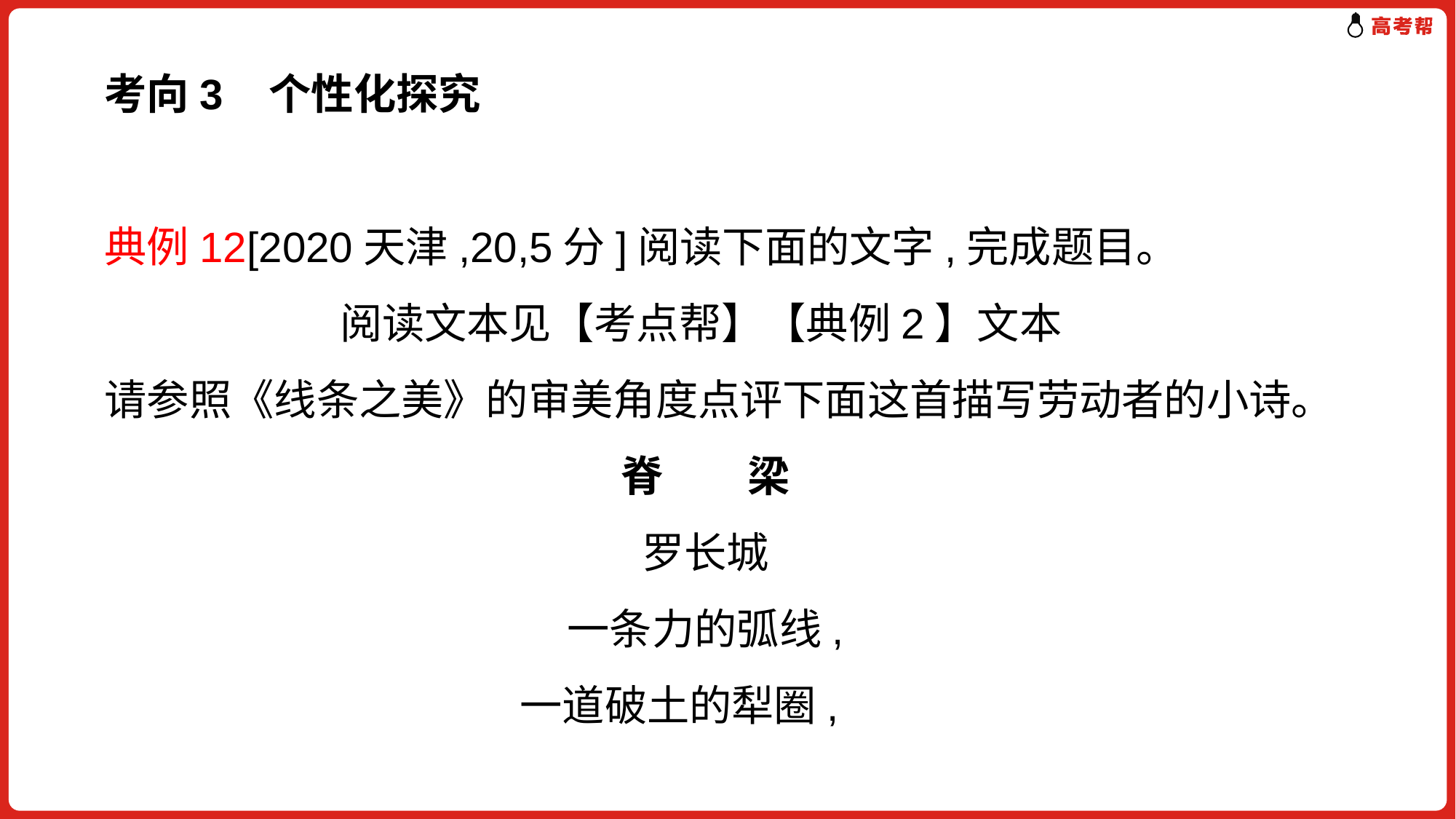

考向3   个性化探究

典例12[2020天津,20,5分]阅读下面的文字,完成题目。
阅读文本见【考点帮】【典例2】文本
请参照《线条之美》的审美角度点评下面这首描写劳动者的小诗。
脊　　梁
罗长城
一条力的弧线,
一道破土的犁圈,